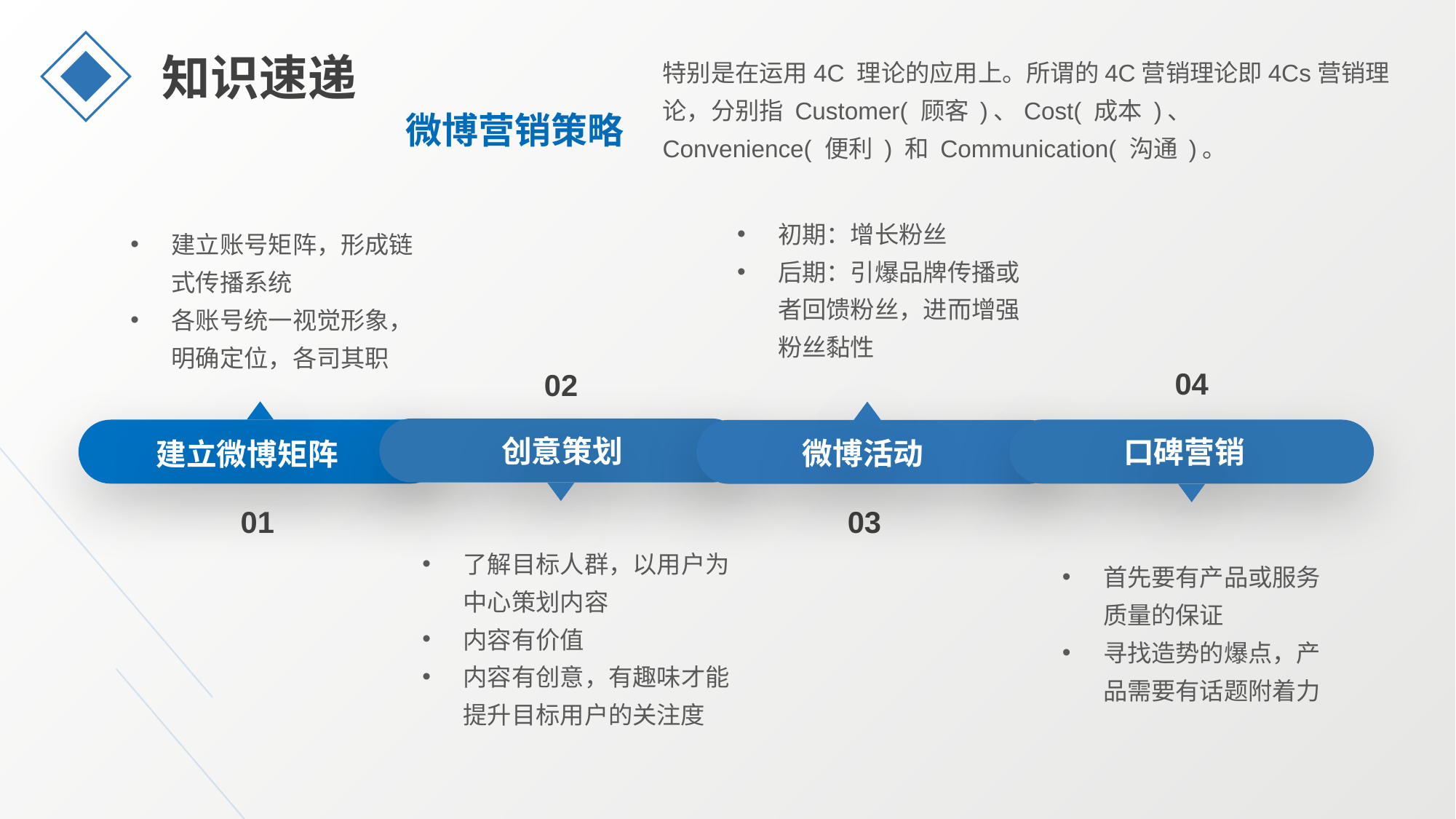

知识速递
特别是在运用4C 理论的应用上。所谓的4C营销理论即4Cs营销理论，分别指 Customer( 顾客 )、Cost( 成本 )、
Convenience( 便利 ) 和 Communication( 沟通 )。
微博营销策略
初期：增长粉丝
后期：引爆品牌传播或者回馈粉丝，进而增强粉丝黏性
建立账号矩阵，形成链式传播系统
各账号统一视觉形象，明确定位，各司其职
04
02

建立微博矩阵

微博活动

创意策划

口碑营销

01
03
了解目标人群，以用户为中心策划内容
内容有价值
内容有创意，有趣味才能提升目标用户的关注度
首先要有产品或服务质量的保证
寻找造势的爆点，产品需要有话题附着力